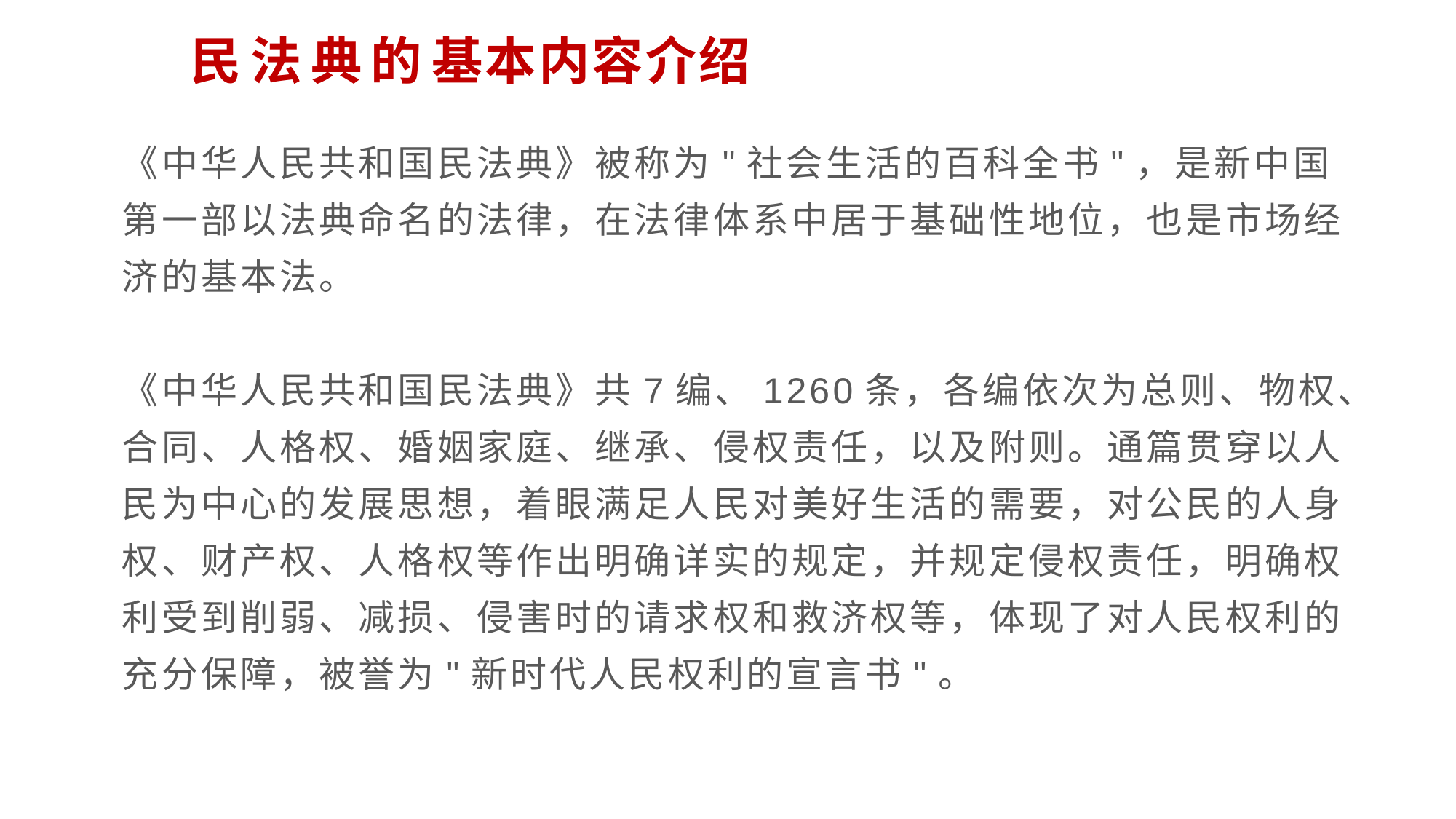

民法典的基本内容介绍
《中华人民共和国民法典》被称为"社会生活的百科全书"，是新中国第一部以法典命名的法律，在法律体系中居于基础性地位，也是市场经济的基本法。

《中华人民共和国民法典》共7编、1260条，各编依次为总则、物权、合同、人格权、婚姻家庭、继承、侵权责任，以及附则。通篇贯穿以人民为中心的发展思想，着眼满足人民对美好生活的需要，对公民的人身权、财产权、人格权等作出明确详实的规定，并规定侵权责任，明确权利受到削弱、减损、侵害时的请求权和救济权等，体现了对人民权利的充分保障，被誉为"新时代人民权利的宣言书"。